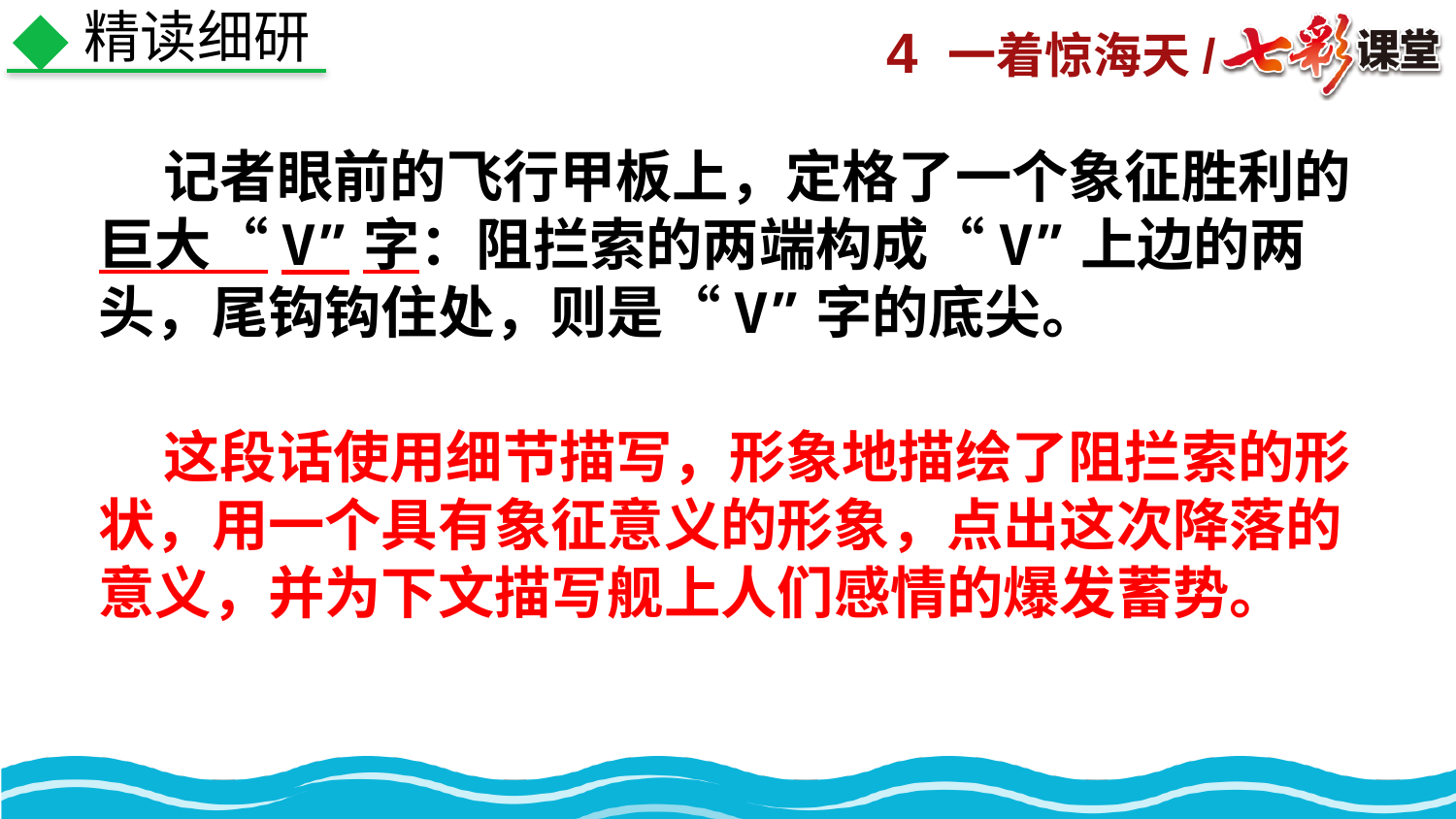

精读细研

    记者眼前的飞行甲板上，定格了一个象征胜利的巨大“V”字：阻拦索的两端构成“V”上边的两头，尾钩钩住处，则是“V”字的底尖。
    这段话使用细节描写，形象地描绘了阻拦索的形状，用一个具有象征意义的形象，点出这次降落的意义，并为下文描写舰上人们感情的爆发蓄势。